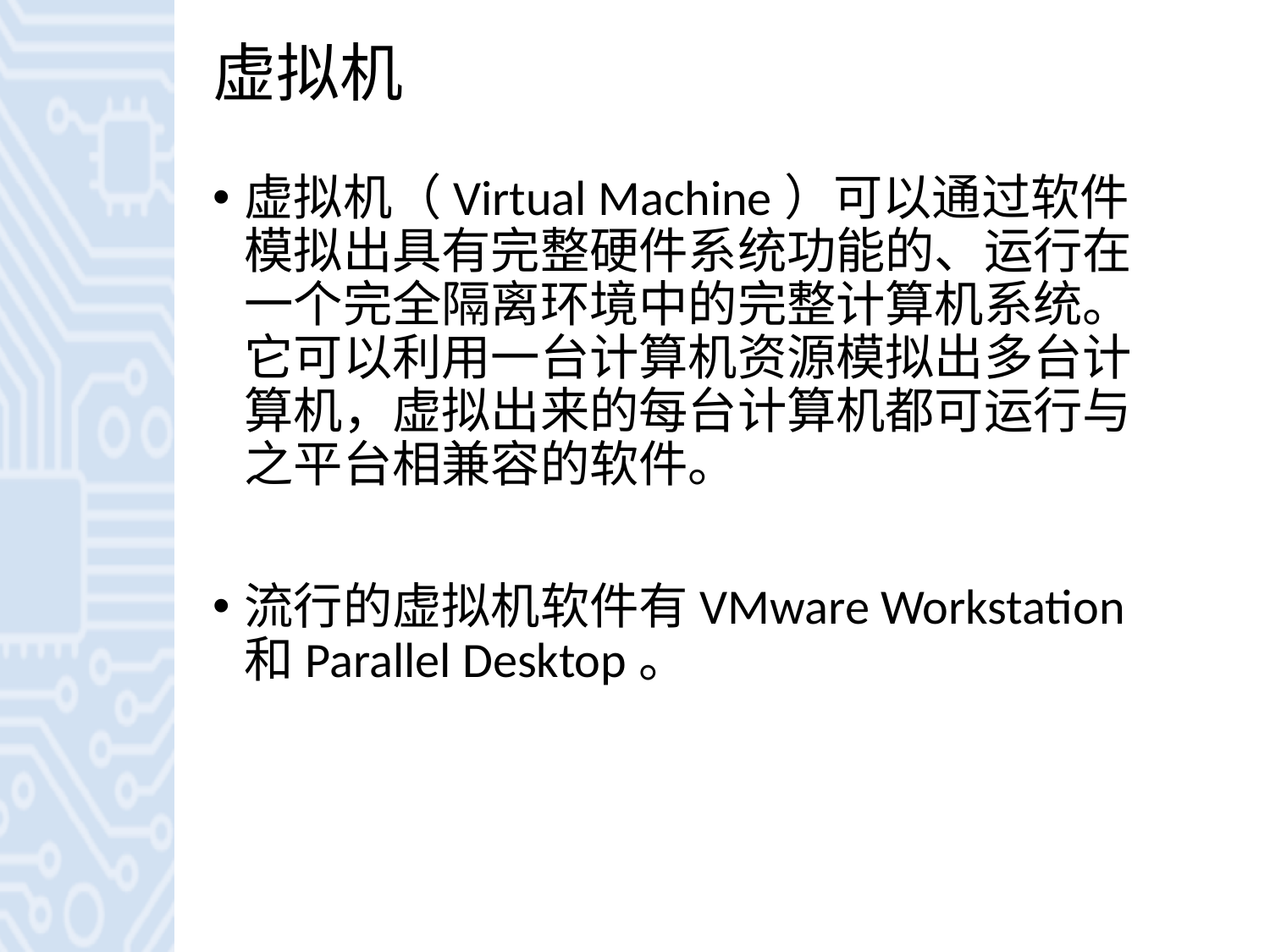

# 虚拟机
虚拟机（Virtual Machine）可以通过软件模拟出具有完整硬件系统功能的、运行在一个完全隔离环境中的完整计算机系统。它可以利用一台计算机资源模拟出多台计算机，虚拟出来的每台计算机都可运行与之平台相兼容的软件。

流行的虚拟机软件有VMware Workstation和Parallel Desktop。